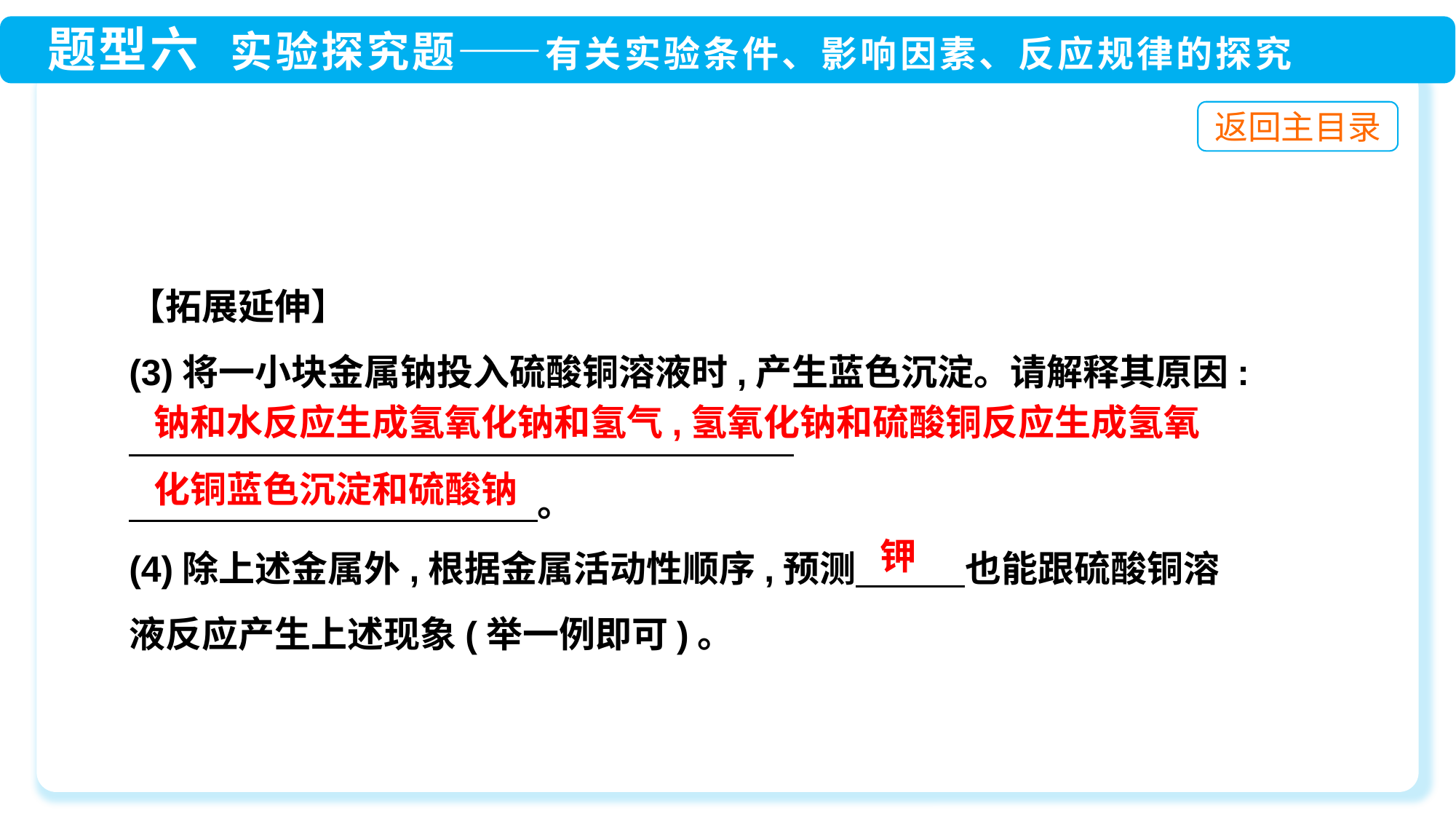

【拓展延伸】
(3)将一小块金属钠投入硫酸铜溶液时,产生蓝色沉淀。请解释其原因:

　　　　　　　　　　　 。
(4)除上述金属外,根据金属活动性顺序,预测　　　也能跟硫酸铜溶液反应产生上述现象(举一例即可)。
钠和水反应生成氢氧化钠和氢气,氢氧化钠和硫酸铜反应生成氢氧
化铜蓝色沉淀和硫酸钠
钾